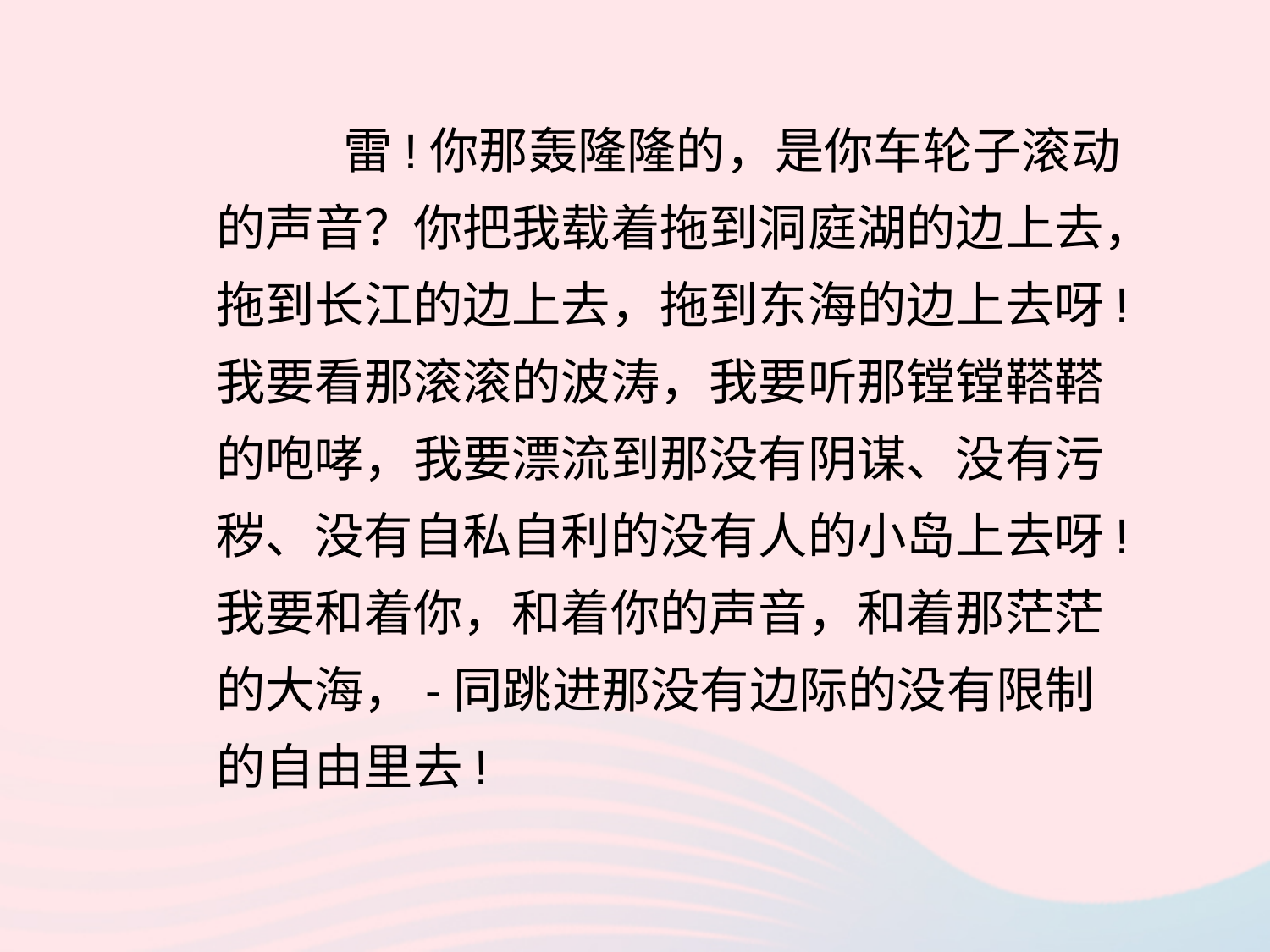

雷!你那轰隆隆的，是你车轮子滚动的声音？你把我载着拖到洞庭湖的边上去，拖到长江的边上去，拖到东海的边上去呀!我要看那滚滚的波涛，我要听那镗镗鞳鞳的咆哮，我要漂流到那没有阴谋、没有污秽、没有自私自利的没有人的小岛上去呀!我要和着你，和着你的声音，和着那茫茫的大海，-同跳进那没有边际的没有限制的自由里去!